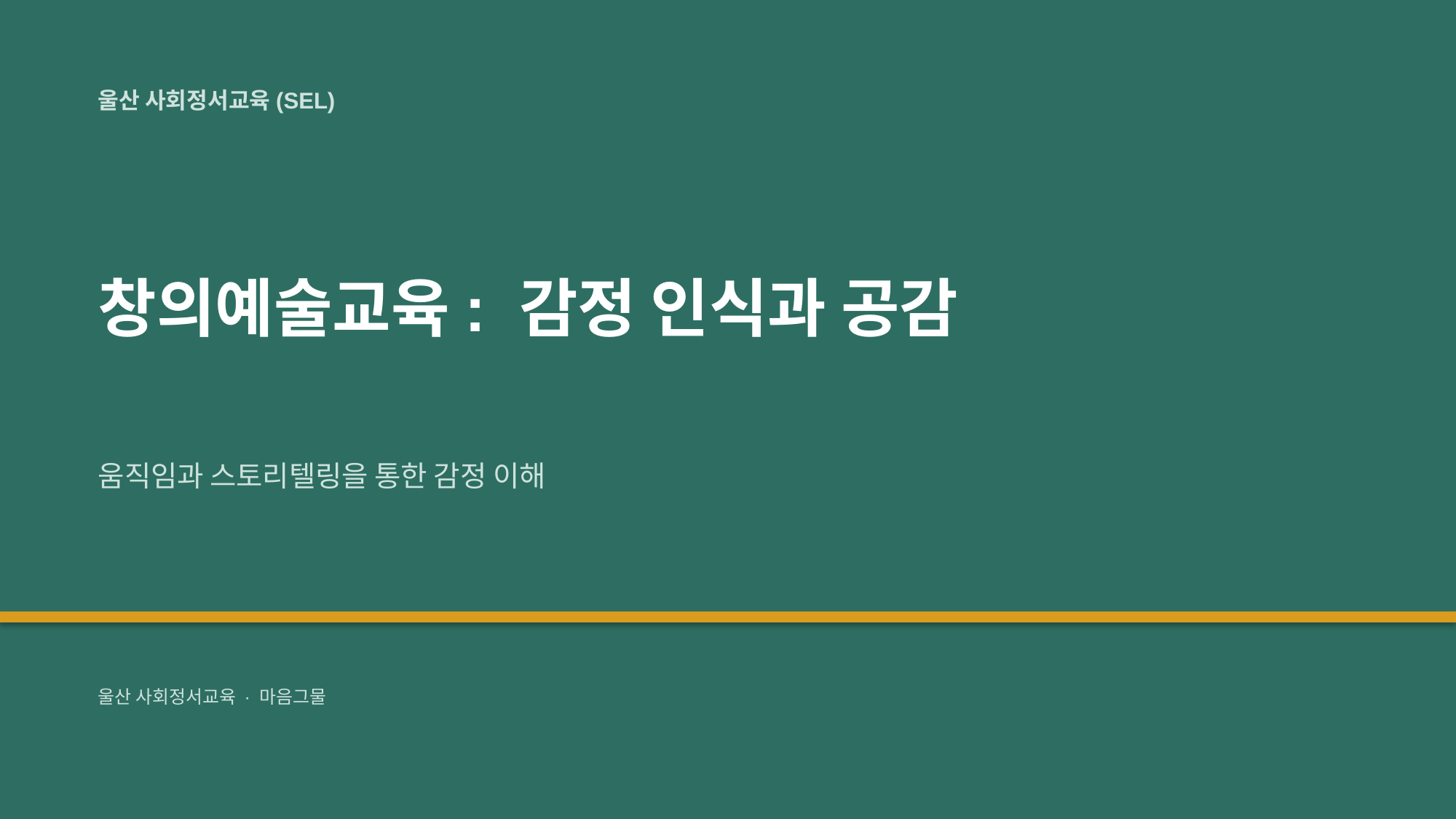

울산 사회정서교육(SEL)
창의예술교육: 감정 인식과 공감
움직임과 스토리텔링을 통한 감정 이해

울산 사회정서교육 · 마음그물